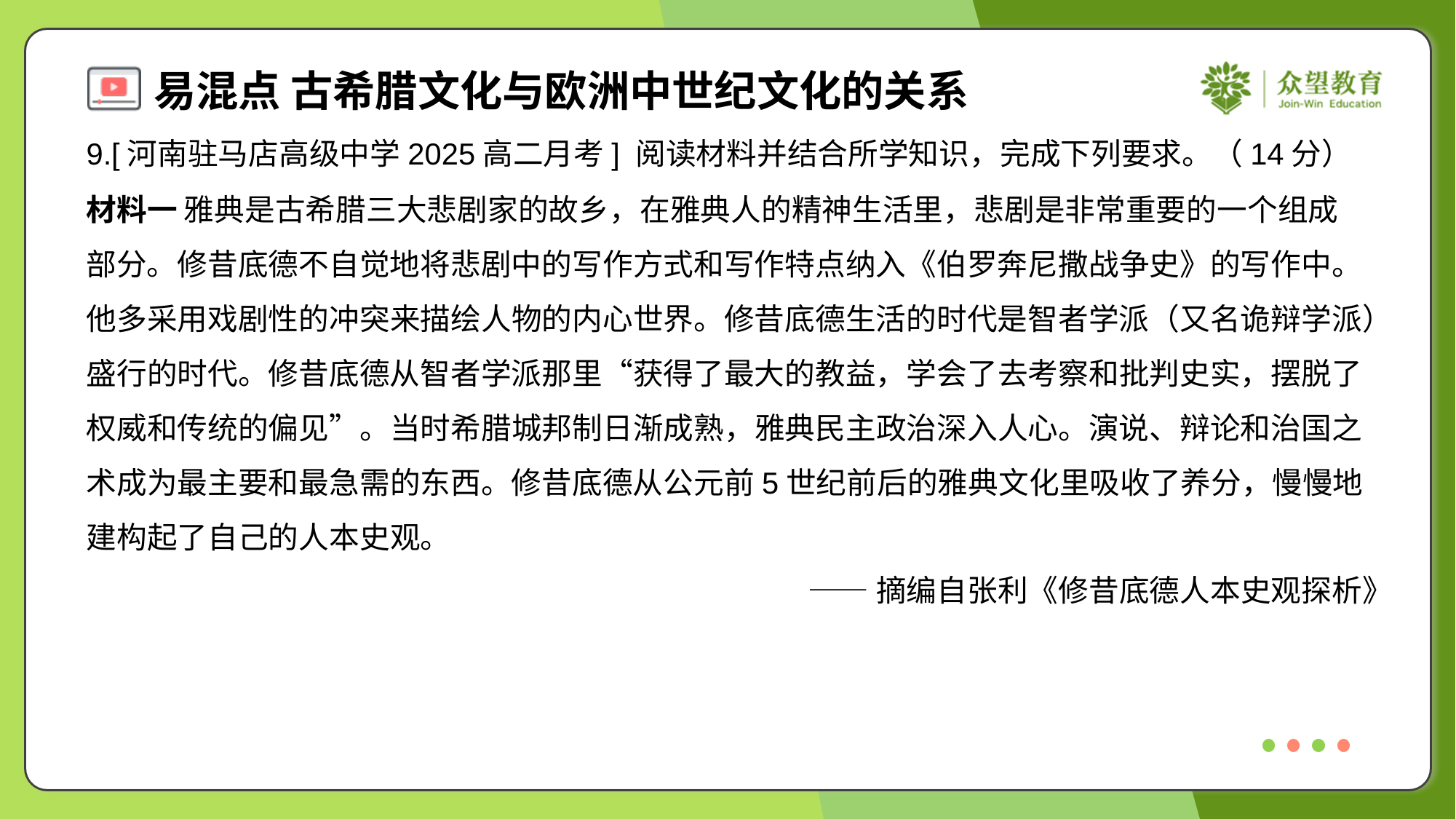

9.[河南驻马店高级中学2025高二月考] 阅读材料并结合所学知识，完成下列要求。（14分）
材料一 雅典是古希腊三大悲剧家的故乡，在雅典人的精神生活里，悲剧是非常重要的一个组成
部分。修昔底德不自觉地将悲剧中的写作方式和写作特点纳入《伯罗奔尼撒战争史》的写作中。
他多采用戏剧性的冲突来描绘人物的内心世界。修昔底德生活的时代是智者学派（又名诡辩学派）
盛行的时代。修昔底德从智者学派那里“获得了最大的教益，学会了去考察和批判史实，摆脱了
权威和传统的偏见”。当时希腊城邦制日渐成熟，雅典民主政治深入人心。演说、辩论和治国之
术成为最主要和最急需的东西。修昔底德从公元前5世纪前后的雅典文化里吸收了养分，慢慢地
建构起了自己的人本史观。
——摘编自张利《修昔底德人本史观探析》